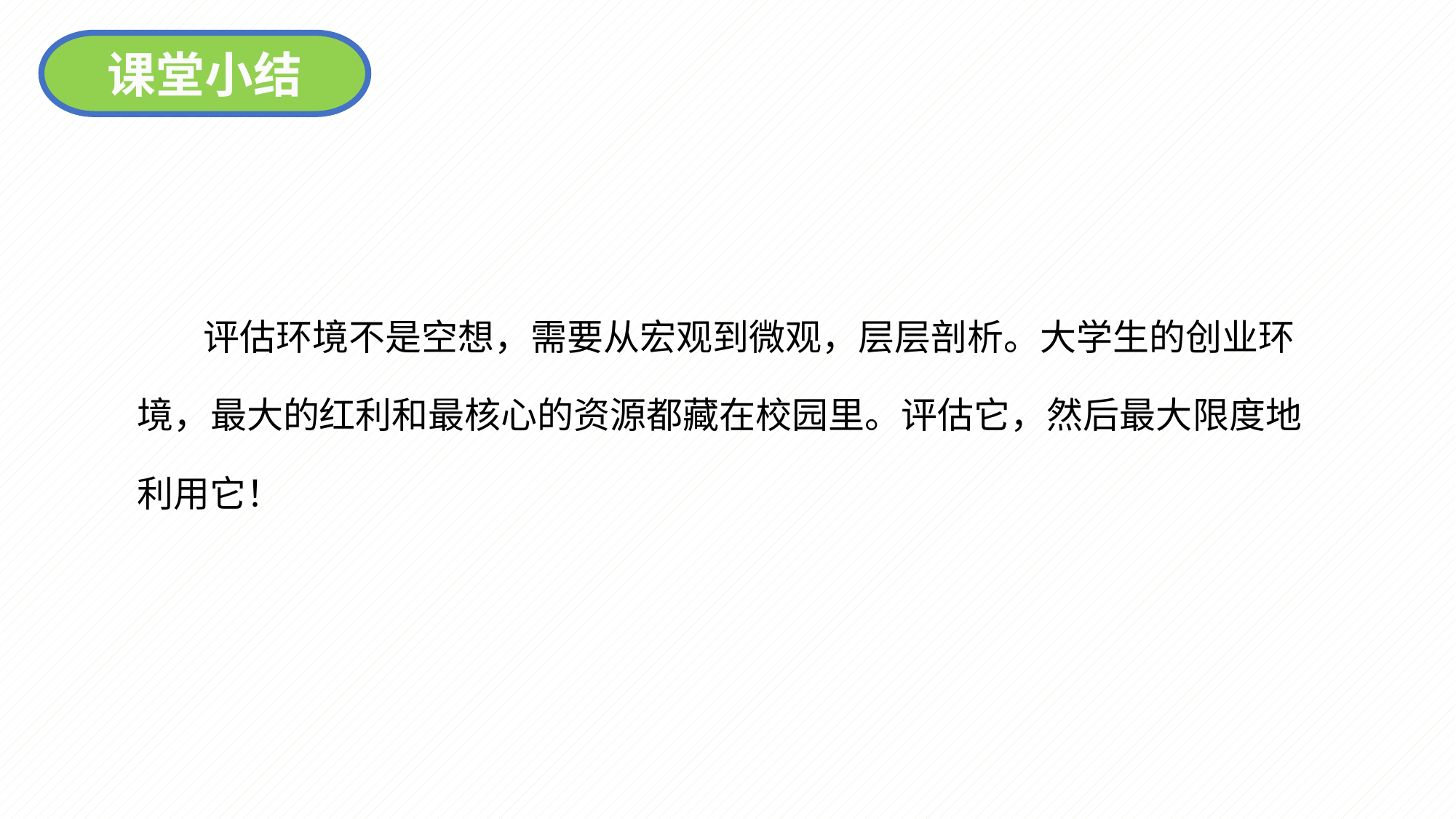

课堂小结
       评估环境不是空想，需要从宏观到微观，层层剖析。大学生的创业环境，最大的红利和最核心的资源都藏在校园里。评估它，然后最大限度地利用它！